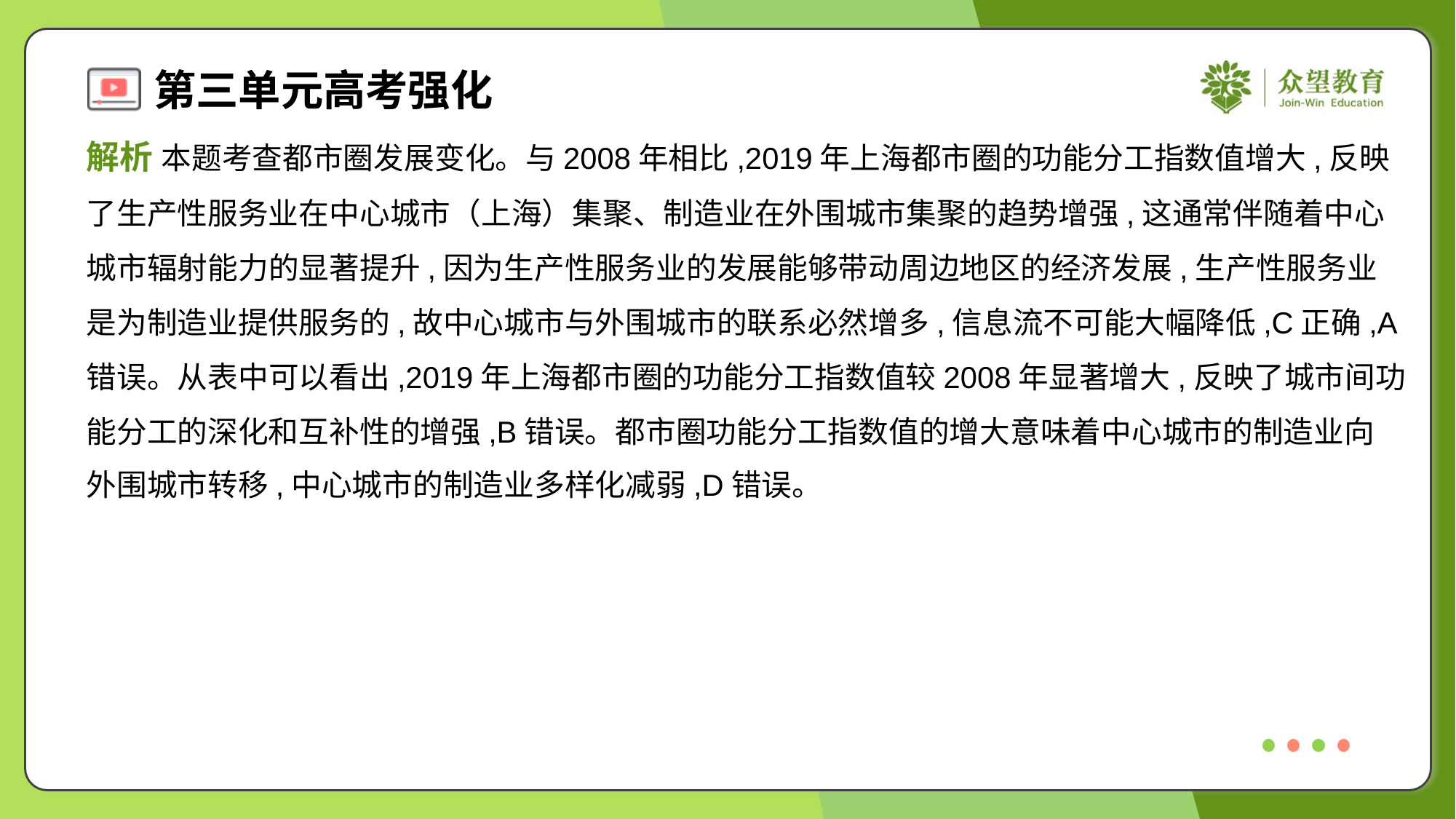

解析 本题考查都市圈发展变化。与2008年相比,2019年上海都市圈的功能分工指数值增大,反映
了生产性服务业在中心城市（上海）集聚、制造业在外围城市集聚的趋势增强,这通常伴随着中心
城市辐射能力的显著提升,因为生产性服务业的发展能够带动周边地区的经济发展,生产性服务业
是为制造业提供服务的,故中心城市与外围城市的联系必然增多,信息流不可能大幅降低,C正确,A
错误。从表中可以看出,2019年上海都市圈的功能分工指数值较2008年显著增大,反映了城市间功
能分工的深化和互补性的增强,B错误。都市圈功能分工指数值的增大意味着中心城市的制造业向
外围城市转移,中心城市的制造业多样化减弱,D错误。